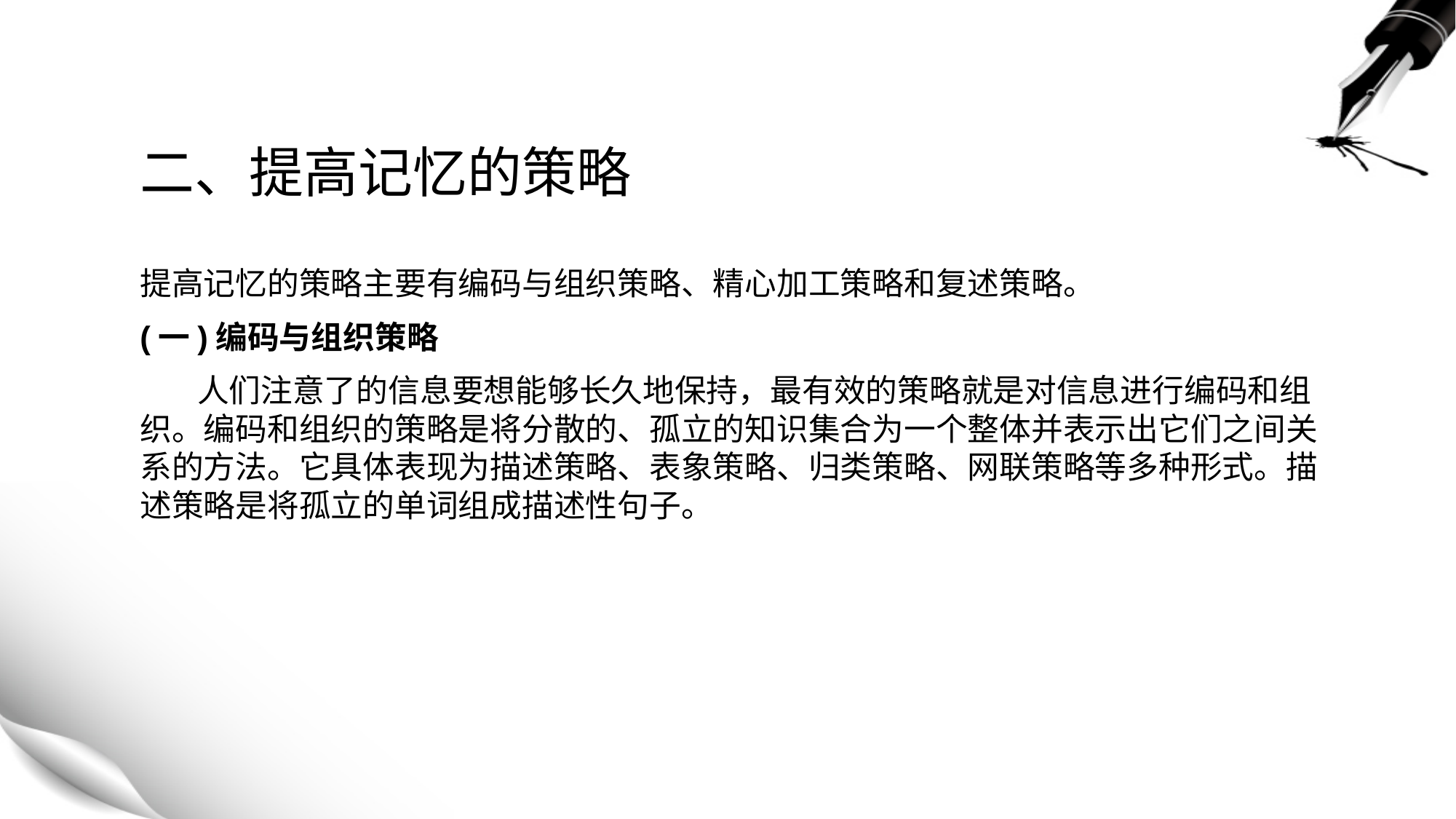

# 二、提高记忆的策略
提高记忆的策略主要有编码与组织策略、精心加工策略和复述策略。
(一)编码与组织策略
       人们注意了的信息要想能够长久地保持，最有效的策略就是对信息进行编码和组织。编码和组织的策略是将分散的、孤立的知识集合为一个整体并表示出它们之间关系的方法。它具体表现为描述策略、表象策略、归类策略、网联策略等多种形式。描述策略是将孤立的单词组成描述性句子。